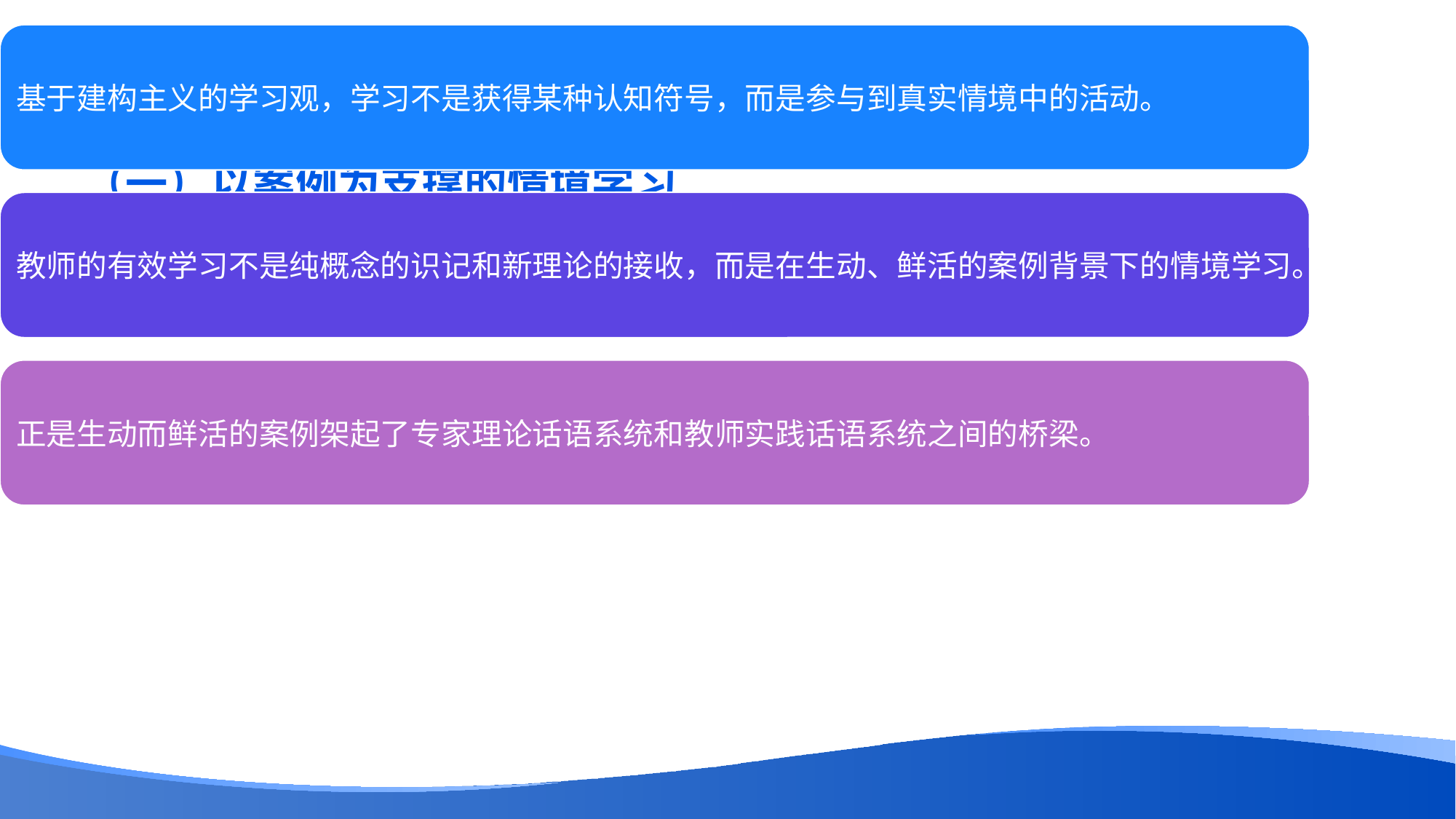

# 二、教师学习的特征
（一）以案例为支撑的情境学习
基于建构主义的学习观，学习不是获得某种认知符号，而是参与到真实情境中的活动。
教师的有效学习不是纯概念的识记和新理论的接收，而是在生动、鲜活的案例背景下的情境学习。
正是生动而鲜活的案例架起了专家理论话语系统和教师实践话语系统之间的桥梁。